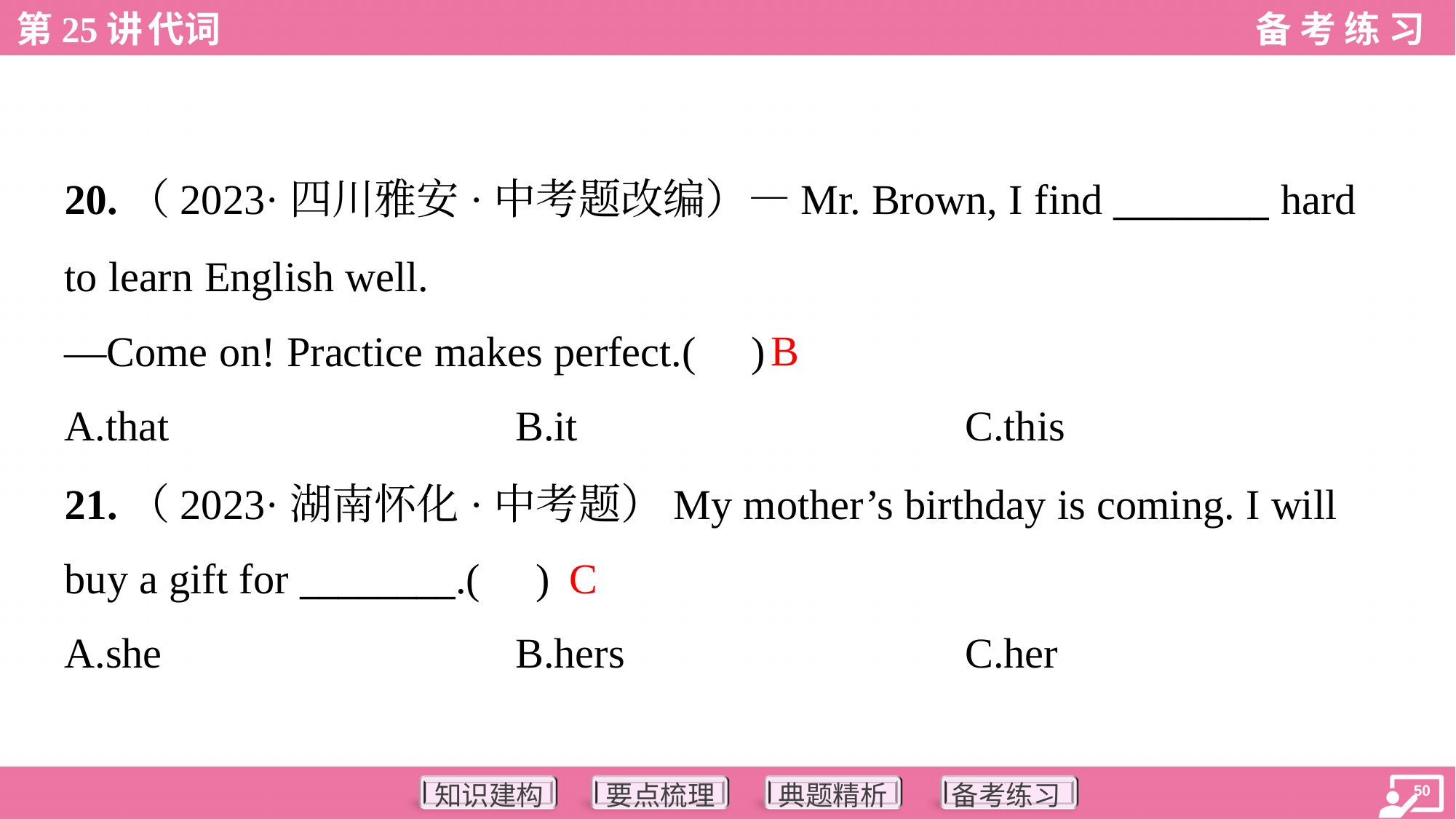

20.（2023·四川雅安·中考题改编）—Mr. Brown, I find ________ hard
to learn English well.
—Come on! Practice makes perfect.(     )
B
A.that	B.it	C.this
21.（2023·湖南怀化·中考题）My mother’s birthday is coming. I will
buy a gift for ________.(     )
C
A.she	B.hers	C.her